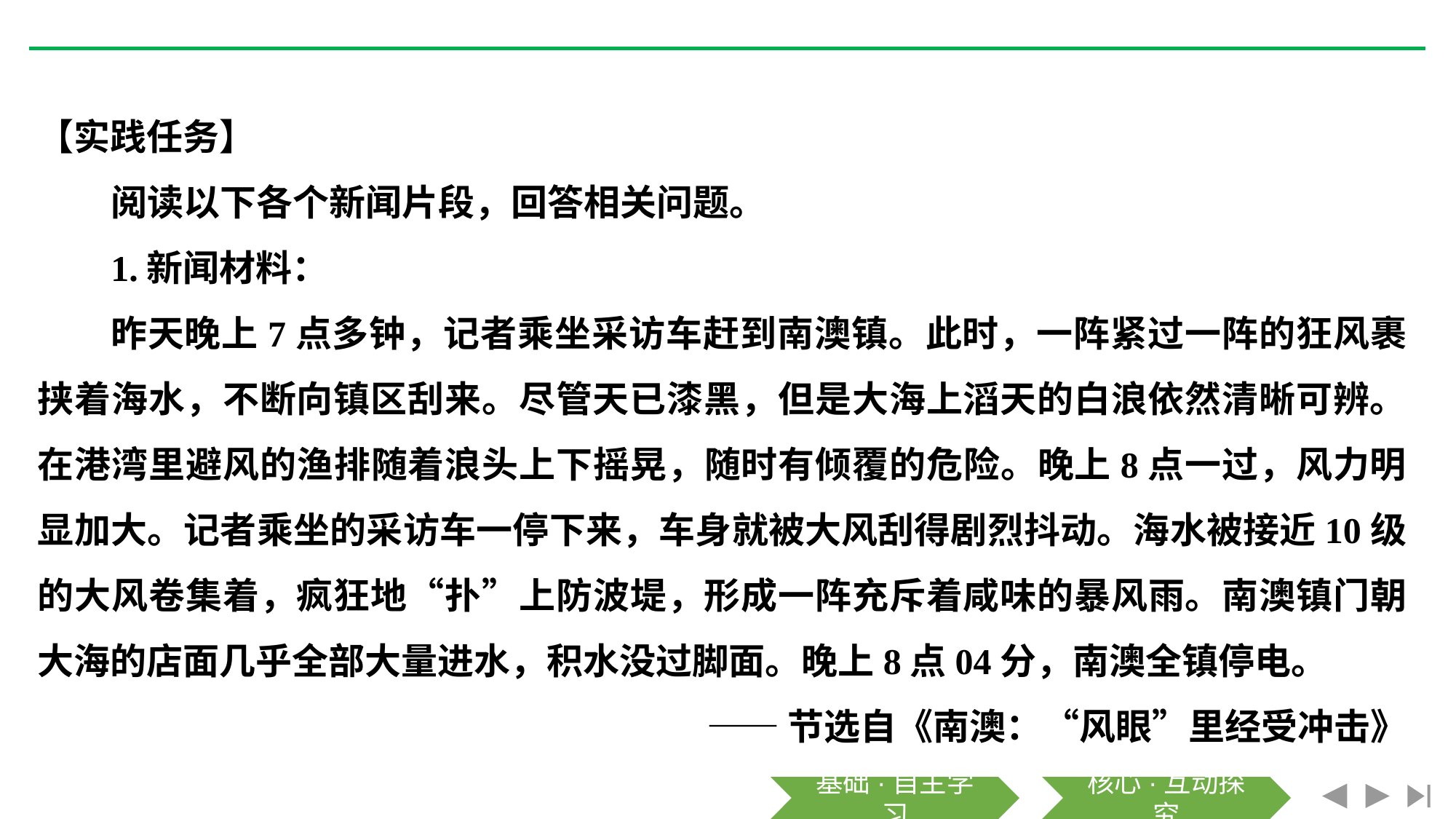

【实践任务】
阅读以下各个新闻片段，回答相关问题。
1.新闻材料：
昨天晚上7点多钟，记者乘坐采访车赶到南澳镇。此时，一阵紧过一阵的狂风裹挟着海水，不断向镇区刮来。尽管天已漆黑，但是大海上滔天的白浪依然清晰可辨。在港湾里避风的渔排随着浪头上下摇晃，随时有倾覆的危险。晚上8点一过，风力明显加大。记者乘坐的采访车一停下来，车身就被大风刮得剧烈抖动。海水被接近10级的大风卷集着，疯狂地“扑”上防波堤，形成一阵充斥着咸味的暴风雨。南澳镇门朝大海的店面几乎全部大量进水，积水没过脚面。晚上8点04分，南澳全镇停电。
——节选自《南澳：“风眼”里经受冲击》